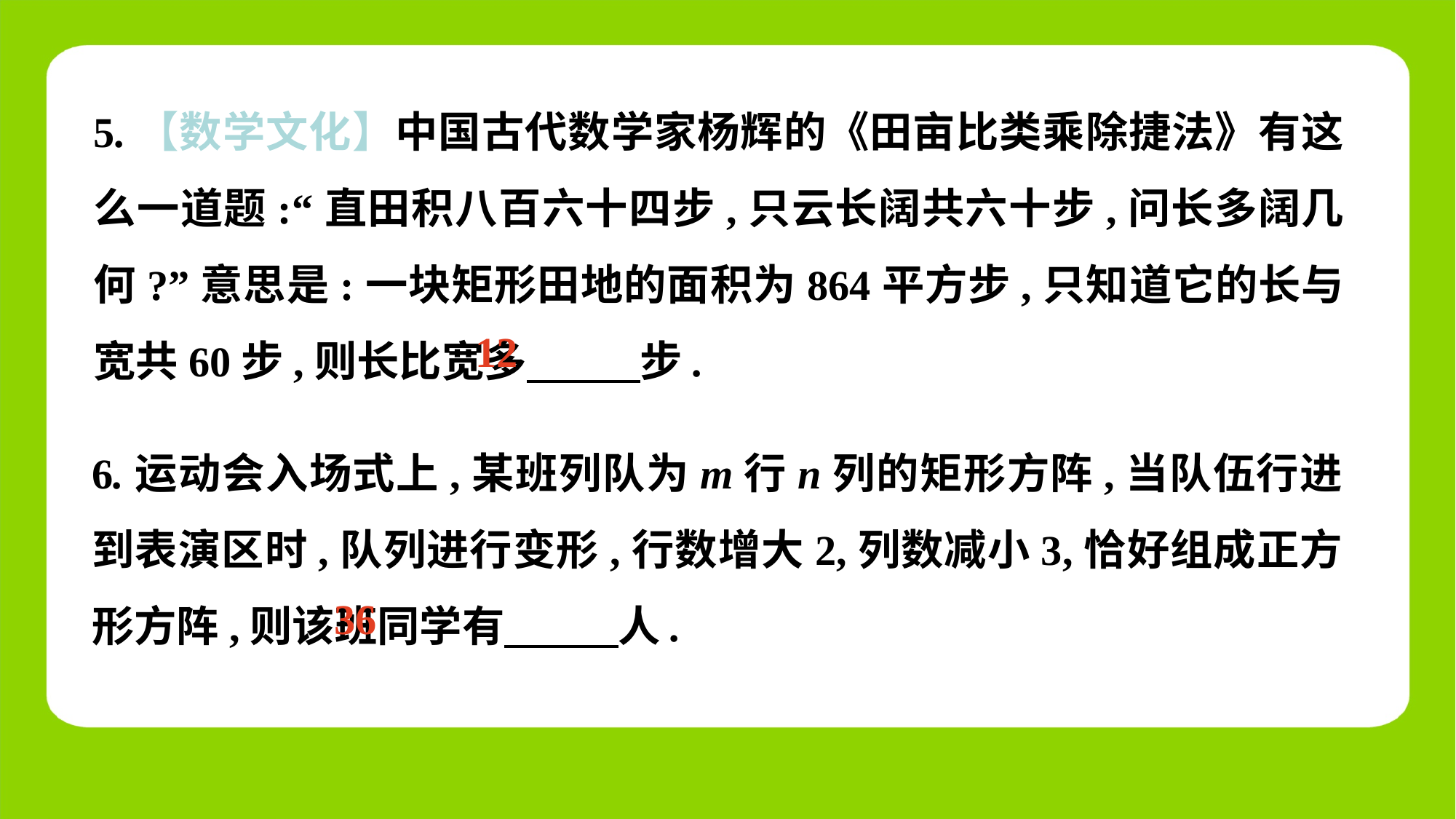

5.【数学文化】中国古代数学家杨辉的《田亩比类乘除捷法》有这么一道题:“直田积八百六十四步,只云长阔共六十步,问长多阔几何?”意思是:一块矩形田地的面积为864平方步,只知道它的长与宽共60步,则长比宽多　   　步.
12
6.运动会入场式上,某班列队为m行n列的矩形方阵,当队伍行进到表演区时,队列进行变形,行数增大2,列数减小3,恰好组成正方形方阵,则该班同学有　   　人.
36